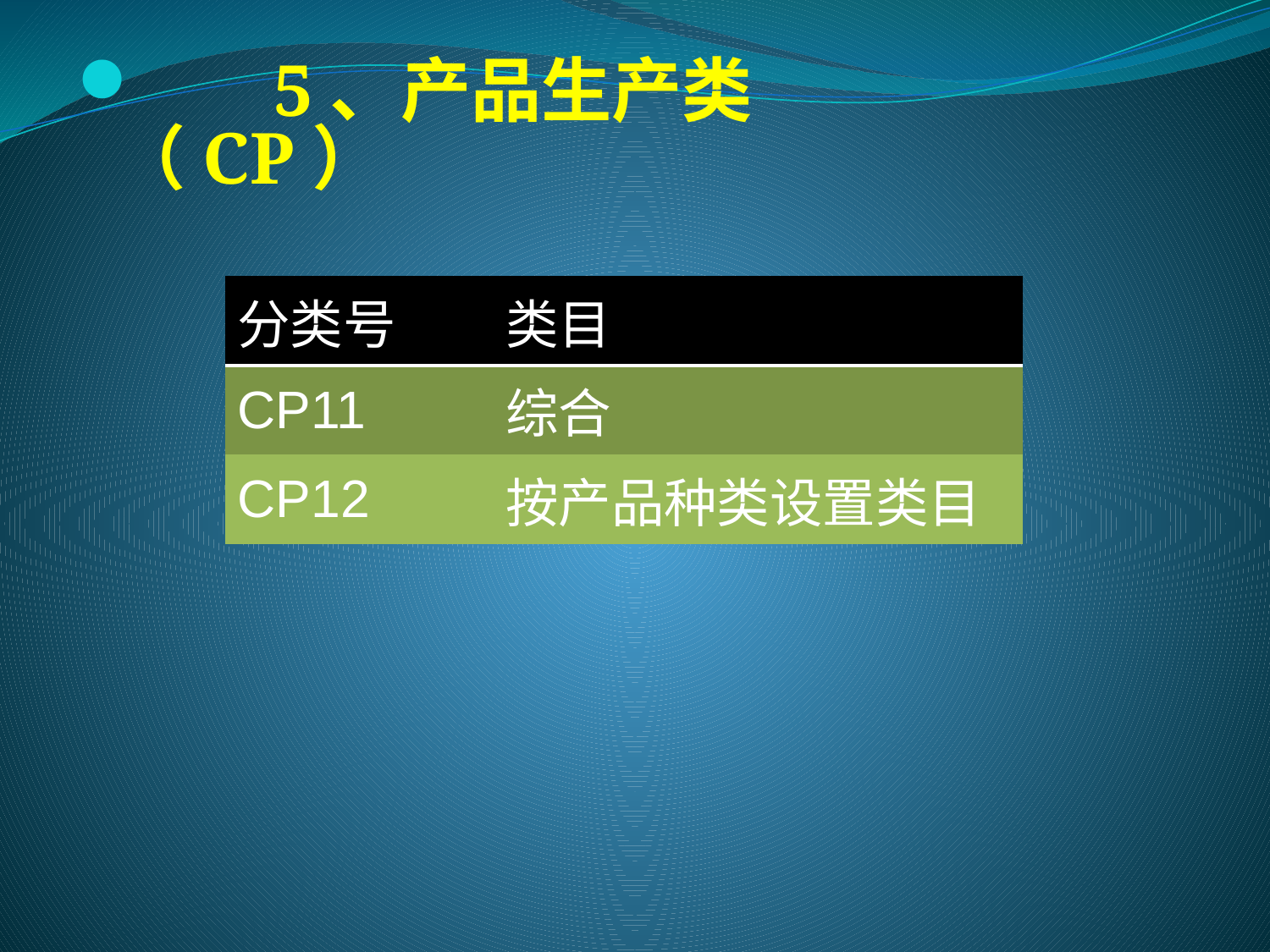

5、产品生产类（CP）

| 分类号 | 类目 |
| --- | --- |
| CP11 | 综合 |
| CP12 | 按产品种类设置类目 |